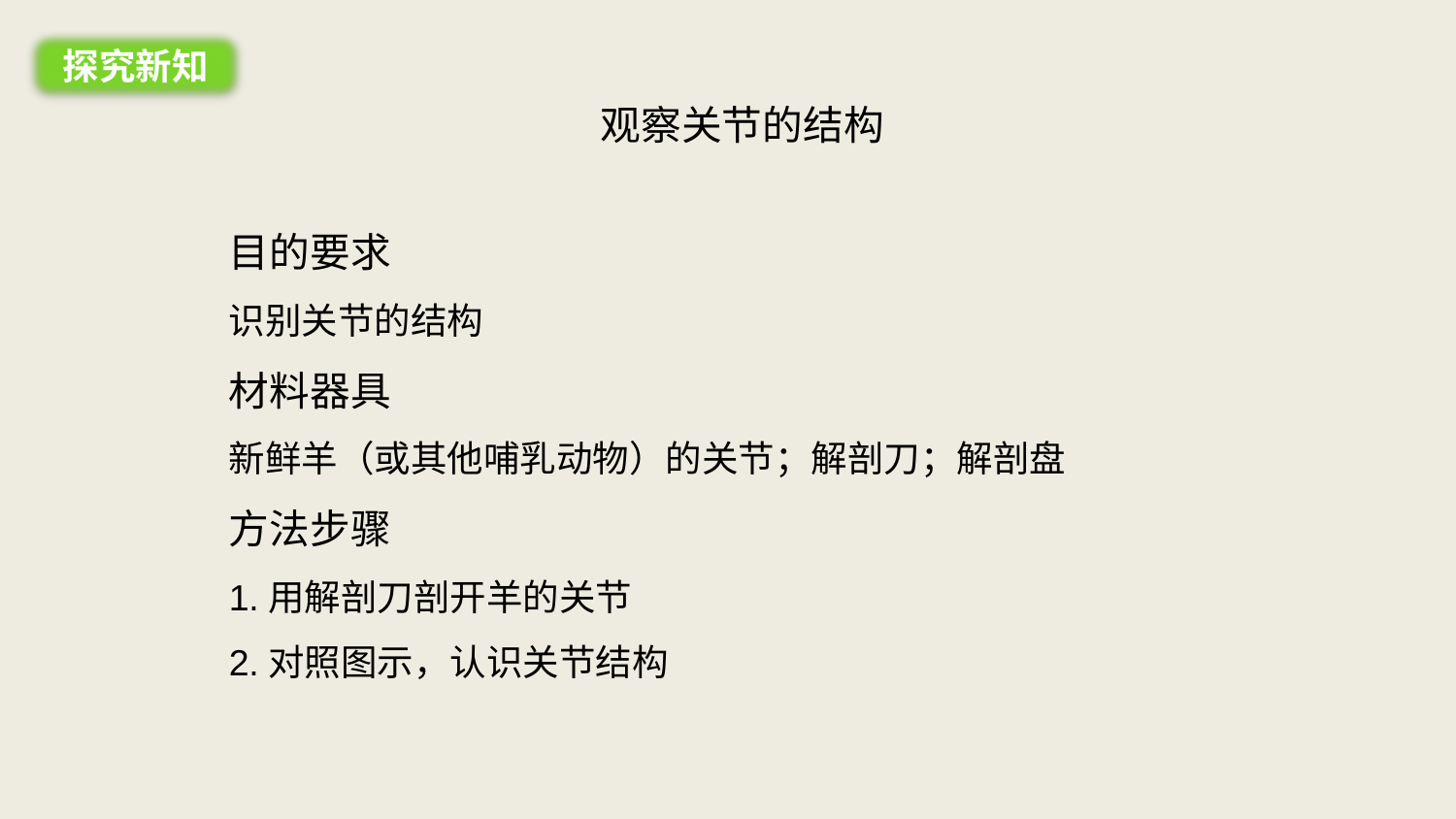

探究新知
观察关节的结构
目的要求
识别关节的结构
材料器具
新鲜羊（或其他哺乳动物）的关节；解剖刀；解剖盘
方法步骤
1.用解剖刀剖开羊的关节
2.对照图示，认识关节结构